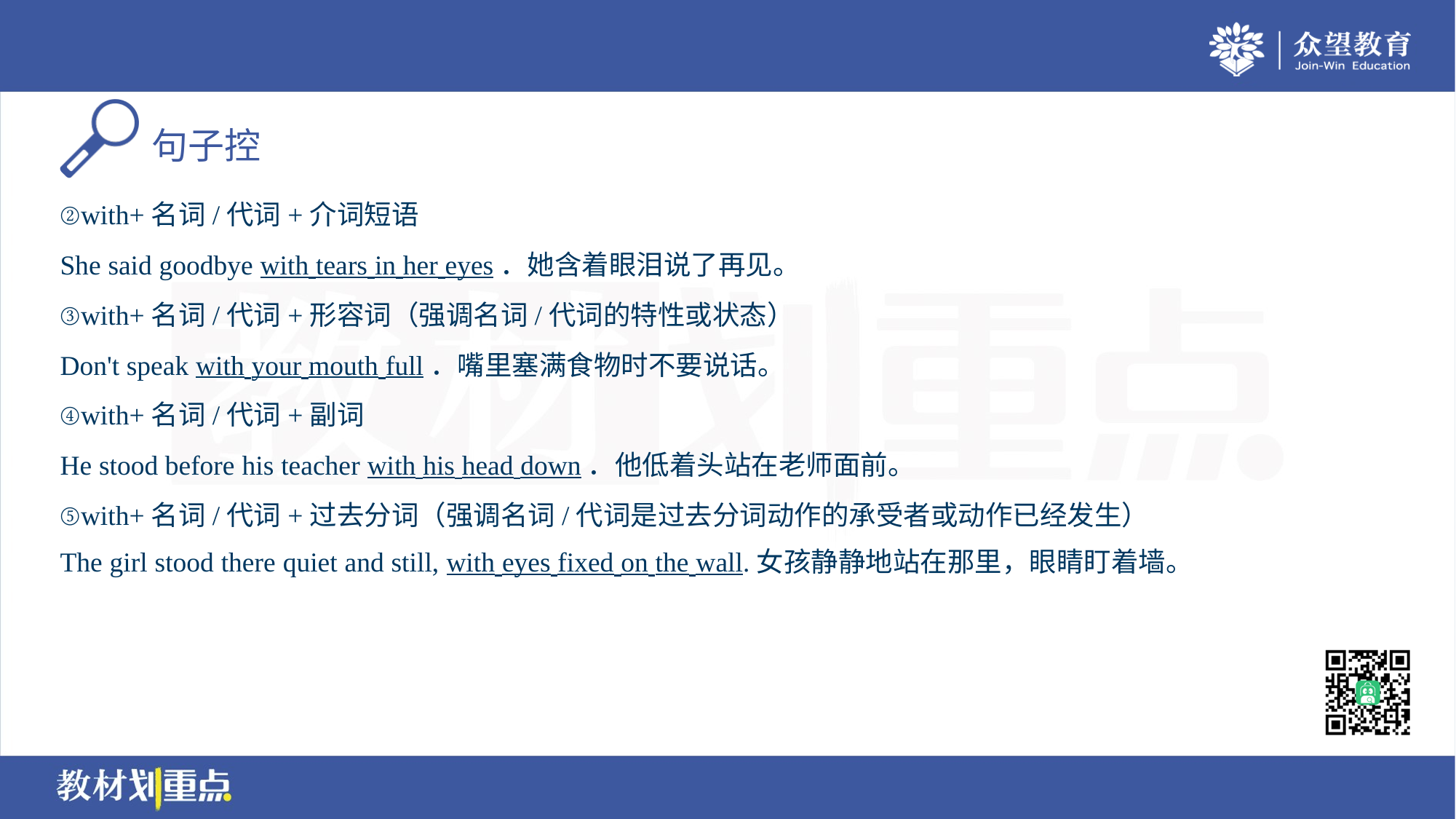

②with+名词/代词+介词短语
She said goodbye with tears in her eyes．她含着眼泪说了再见。
③with+名词/代词+形容词（强调名词/代词的特性或状态）
Don't speak with your mouth full．嘴里塞满食物时不要说话。
④with+名词/代词+副词
He stood before his teacher with his head down．他低着头站在老师面前。
⑤with+名词/代词+过去分词（强调名词/代词是过去分词动作的承受者或动作已经发生）
The girl stood there quiet and still, with eyes fixed on the wall.女孩静静地站在那里，眼睛盯着墙。